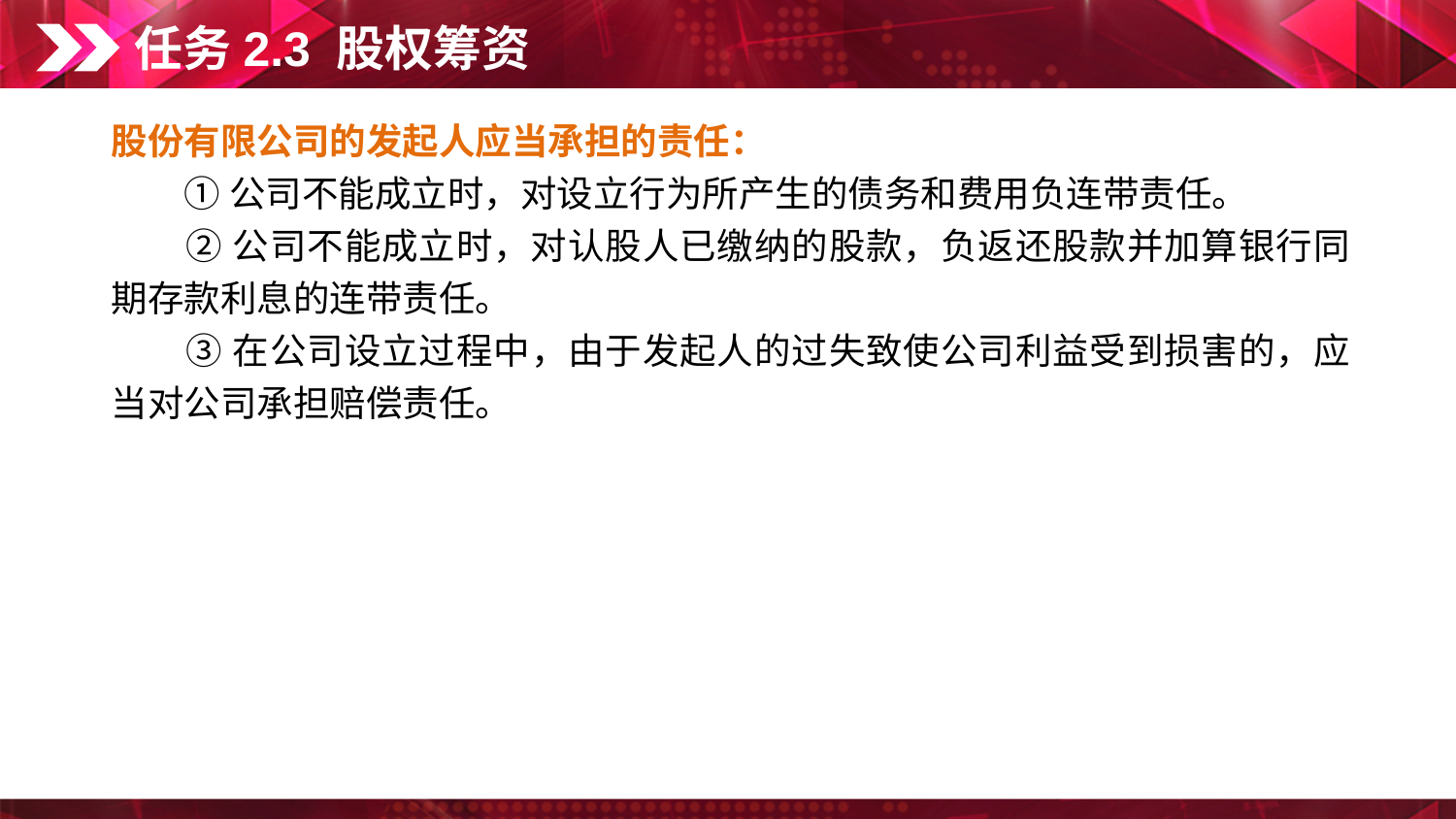

任务2.3 股权筹资

股份有限公司的发起人应当承担的责任：
　　① 公司不能成立时，对设立行为所产生的债务和费用负连带责任。
　　② 公司不能成立时，对认股人已缴纳的股款，负返还股款并加算银行同期存款利息的连带责任。
　　③ 在公司设立过程中，由于发起人的过失致使公司利益受到损害的，应当对公司承担赔偿责任。